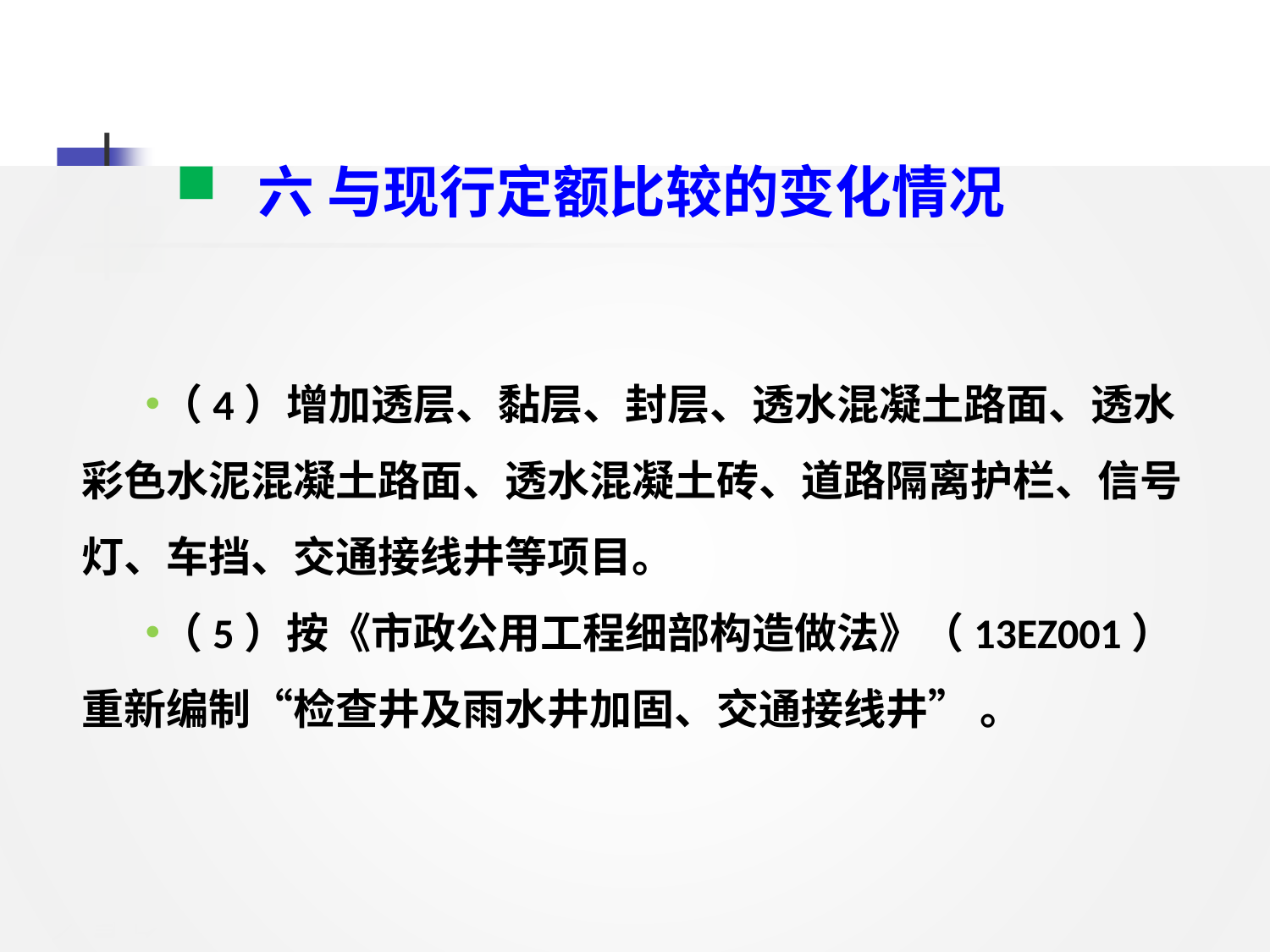

六 与现行定额比较的变化情况
（4）增加透层、黏层、封层、透水混凝土路面、透水彩色水泥混凝土路面、透水混凝土砖、道路隔离护栏、信号灯、车挡、交通接线井等项目。
（5）按《市政公用工程细部构造做法》（13EZ001）重新编制“检查井及雨水井加固、交通接线井” 。